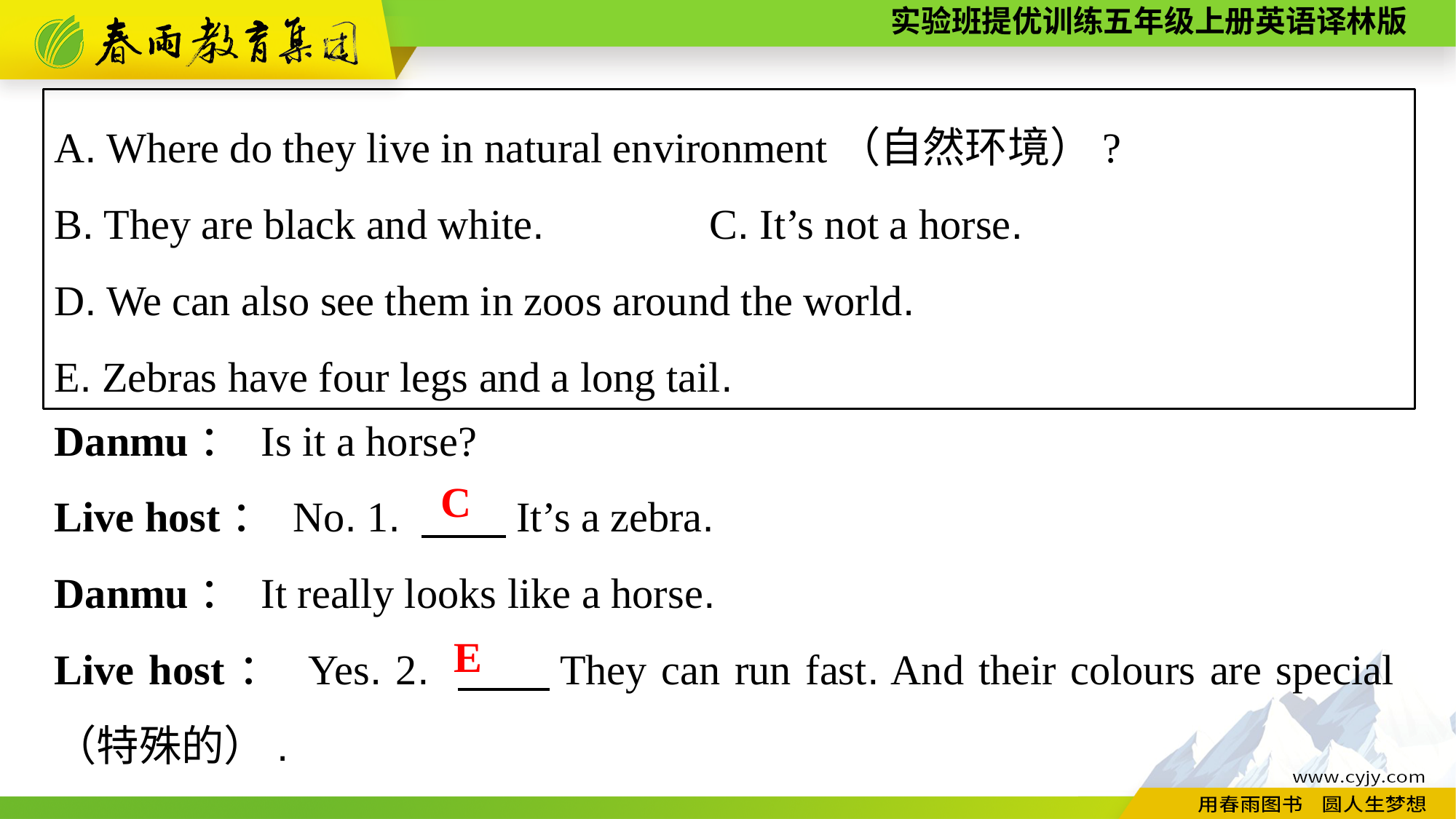

A. Where do they live in natural environment（自然环境）?
B. They are black and white. 		C. It’s not a horse.
D. We can also see them in zoos around the world.
E. Zebras have four legs and a long tail.
Danmu： Is it a horse?
Live host： No. 1. 　　It’s a zebra.
Danmu： It really looks like a horse.
Live host： Yes. 2. 　　They can run fast. And their colours are special（特殊的）.
C
E